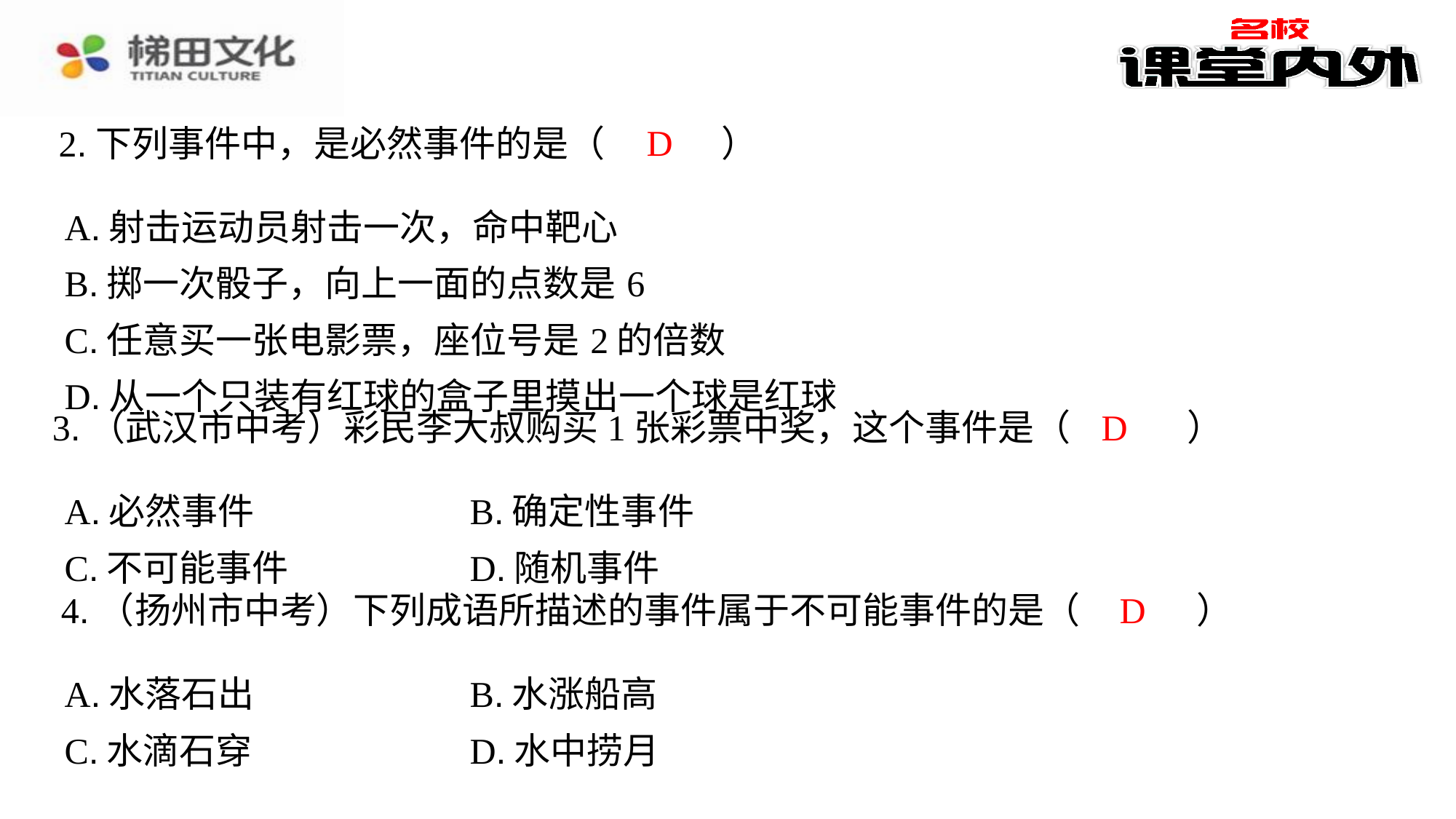

D
2.下列事件中，是必然事件的是（　D　）
| A.射击运动员射击一次，命中靶心 |
| --- |
| B.掷一次骰子，向上一面的点数是6 |
| C.任意买一张电影票，座位号是2的倍数 |
| D.从一个只装有红球的盒子里摸出一个球是红球 |
D
3.（武汉市中考）彩民李大叔购买1张彩票中奖，这个事件是（　D　）
| A.必然事件 | B.确定性事件 |
| --- | --- |
| C.不可能事件 | D.随机事件 |
D
4.（扬州市中考）下列成语所描述的事件属于不可能事件的是（　D　）
| A.水落石出 | B.水涨船高 |
| --- | --- |
| C.水滴石穿 | D.水中捞月 |